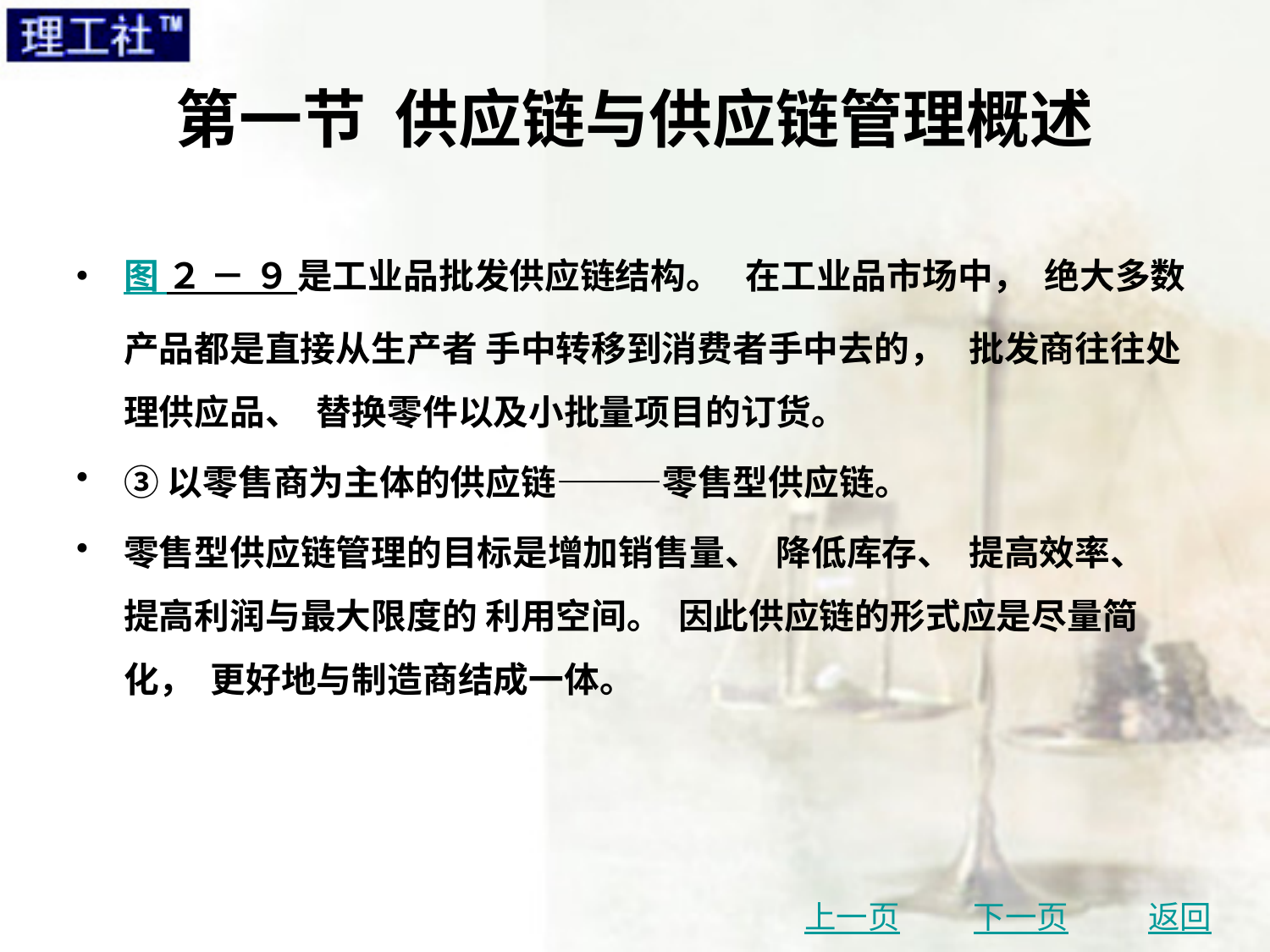

# 第一节  供应链与供应链管理概述
图 ２ － ９ 是工业品批发供应链结构。   在工业品市场中，  绝大多数产品都是直接从生产者 手中转移到消费者手中去的，   批发商往往处理供应品、  替换零件以及小批量项目的订货。
③以零售商为主体的供应链———零售型供应链。
零售型供应链管理的目标是增加销售量、  降低库存、  提高效率、  提高利润与最大限度的 利用空间。  因此供应链的形式应是尽量简化，  更好地与制造商结成一体。

上一页
下一页
返回